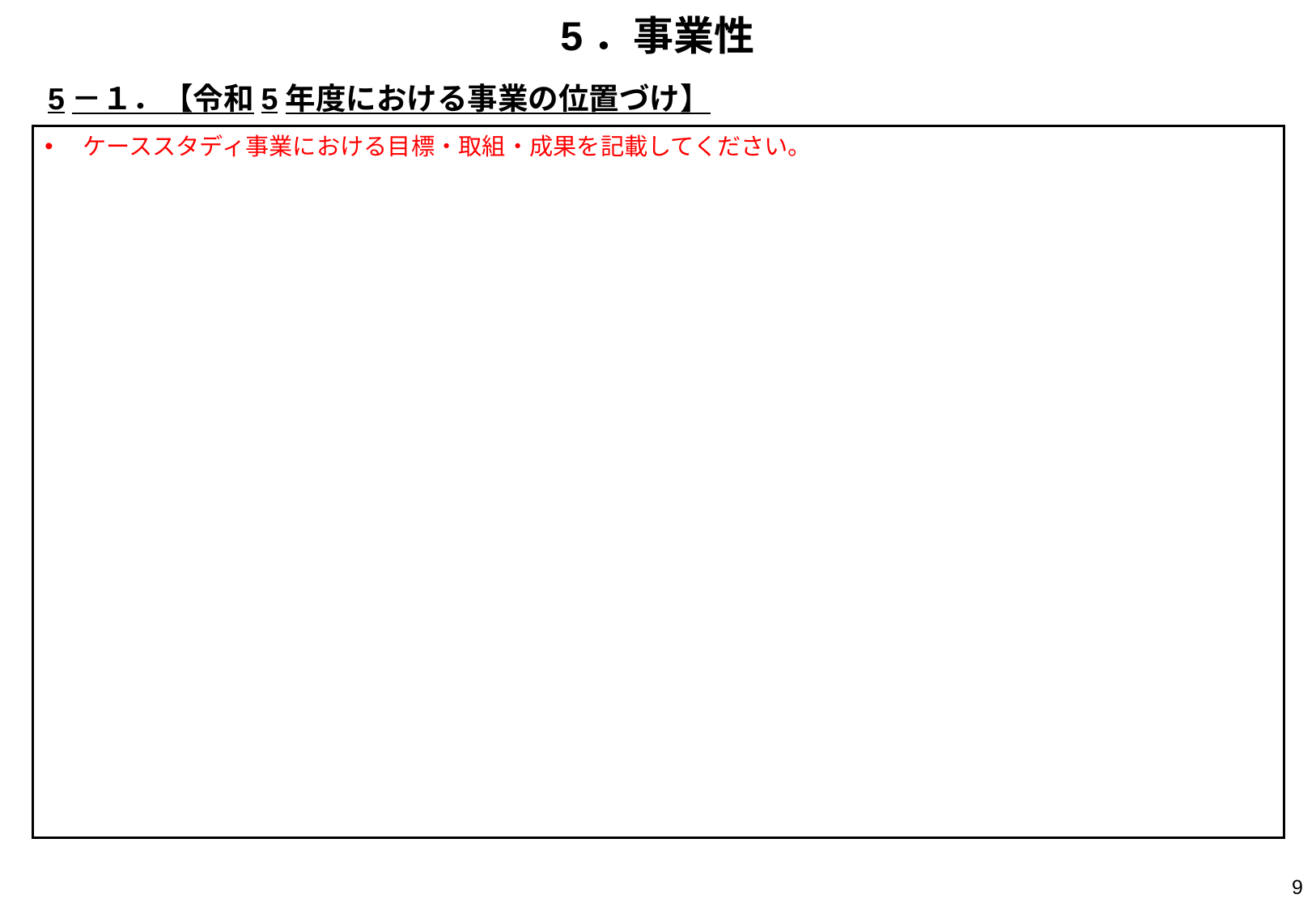

# 5．事業性
5－１．【令和5年度における事業の位置づけ】
ケーススタディ事業における目標・取組・成果を記載してください。

9